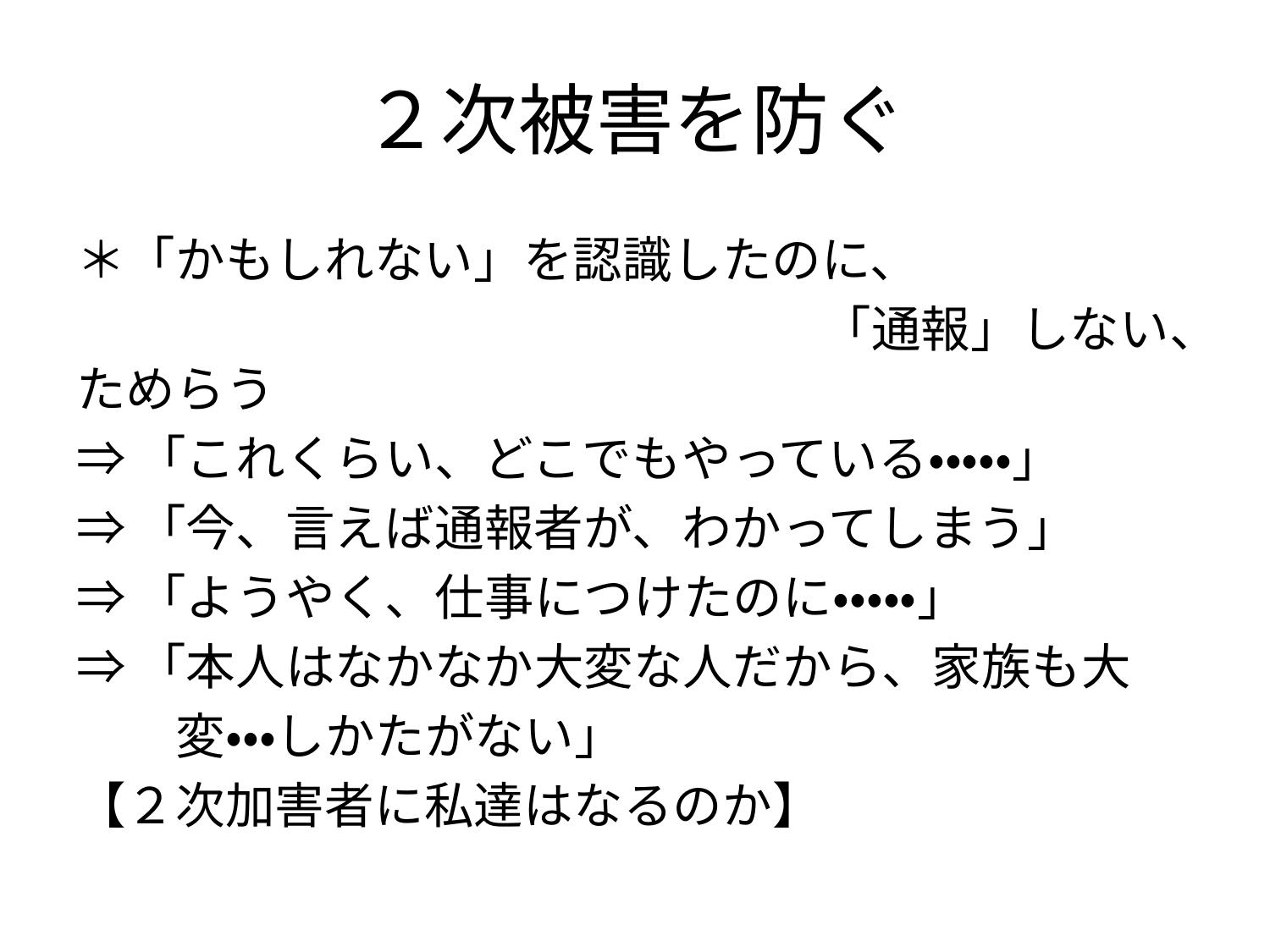

# ２次被害を防ぐ
＊「かもしれない」を認識したのに、
　　　　　　　　　　　　　　　「通報」しない、ためらう
⇒「これくらい、どこでもやっている・・・・・」
⇒「今、言えば通報者が、わかってしまう」
⇒「ようやく、仕事につけたのに・・・・・」
⇒「本人はなかなか大変な人だから、家族も大
　　変・・・しかたがない」
【２次加害者に私達はなるのか】